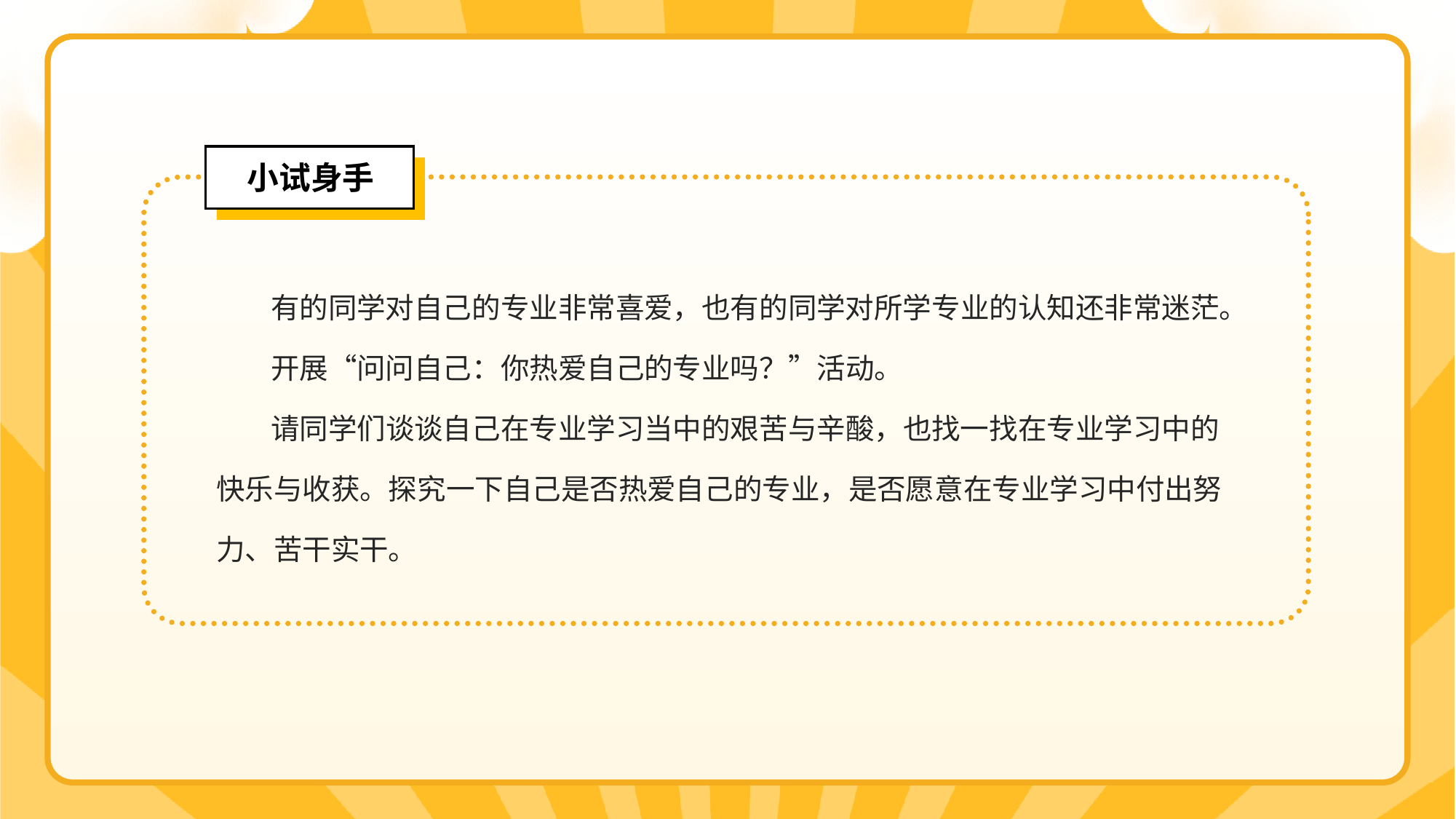

小试身手

有的同学对自己的专业非常喜爱，也有的同学对所学专业的认知还非常迷茫。
开展“问问自己：你热爱自己的专业吗？”活动。
请同学们谈谈自己在专业学习当中的艰苦与辛酸，也找一找在专业学习中的快乐与收获。探究一下自己是否热爱自己的专业，是否愿意在专业学习中付出努力、苦干实干。